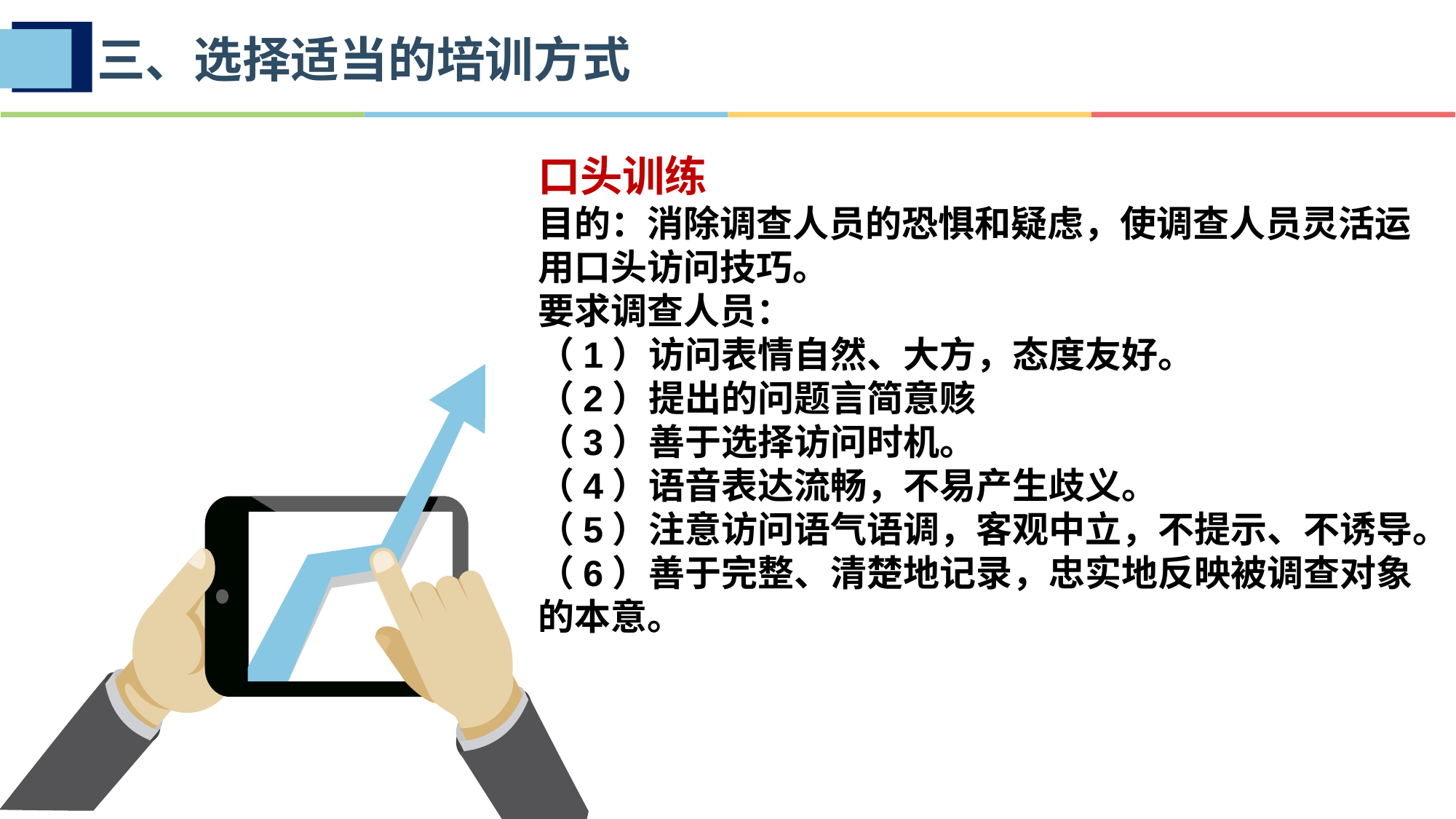

三、选择适当的培训方式

口头训练
目的：消除调查人员的恐惧和疑虑，使调查人员灵活运用口头访问技巧。
要求调查人员：
（1）访问表情自然、大方，态度友好。
（2）提出的问题言简意赅
（3）善于选择访问时机。
（4）语音表达流畅，不易产生歧义。
（5）注意访问语气语调，客观中立，不提示、不诱导。
（6）善于完整、清楚地记录，忠实地反映被调查对象的本意。

z